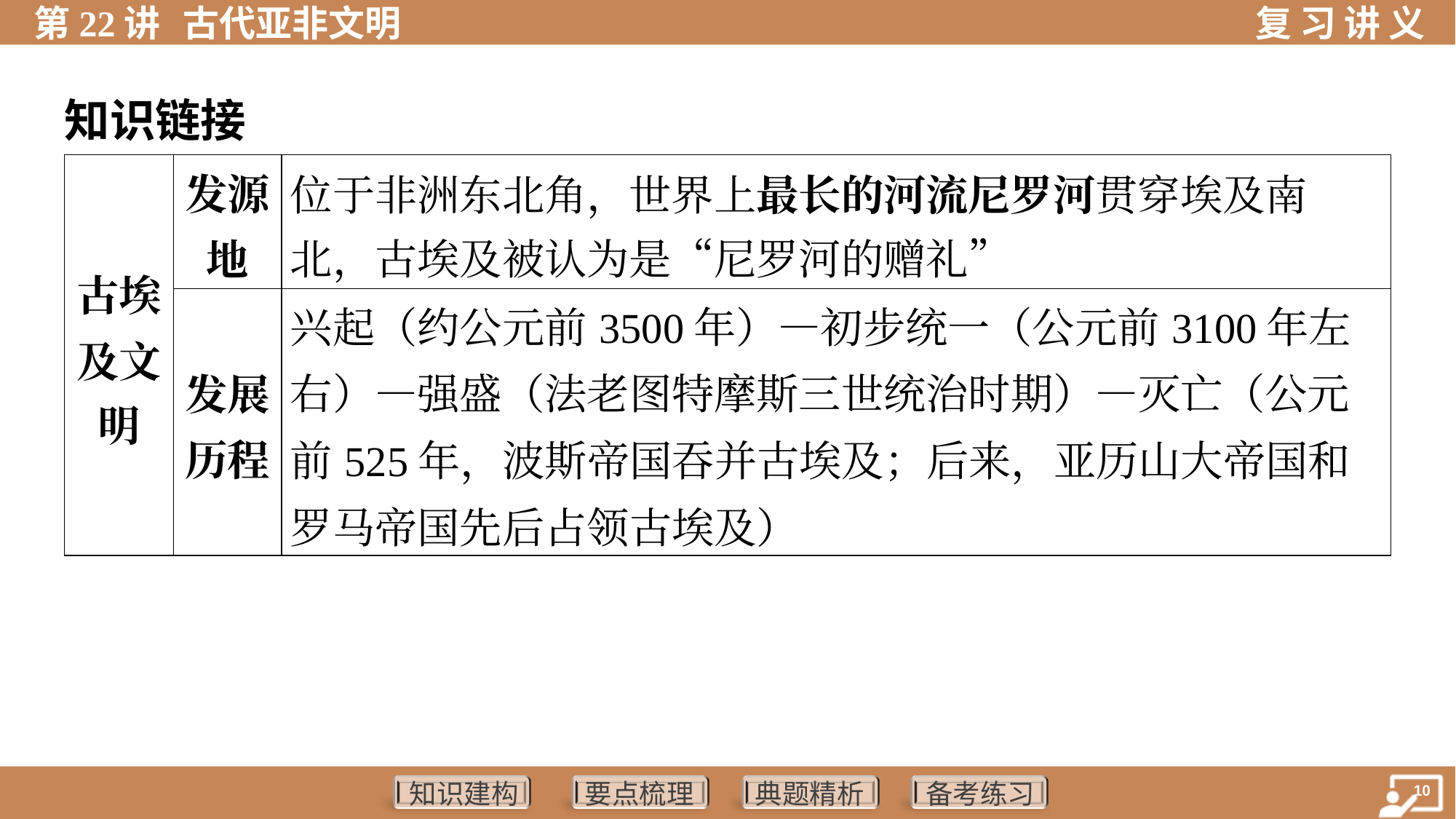

知识链接
| 古埃 及文 明 | 发源 地 | 位于非洲东北角，世界上最长的河流尼罗河贯穿埃及南 北，古埃及被认为是“尼罗河的赠礼” |  |  |  |
| --- | --- | --- | --- | --- | --- |
|  | 发展 历程 | 兴起（约公元前3500年）—初步统一（公元前3100年左 右）—强盛（法老图特摩斯三世统治时期）—灭亡（公元前525年，波斯帝国吞并古埃及；后来，亚历山大帝国和罗马帝国先后占领古埃及） |  |  |  |